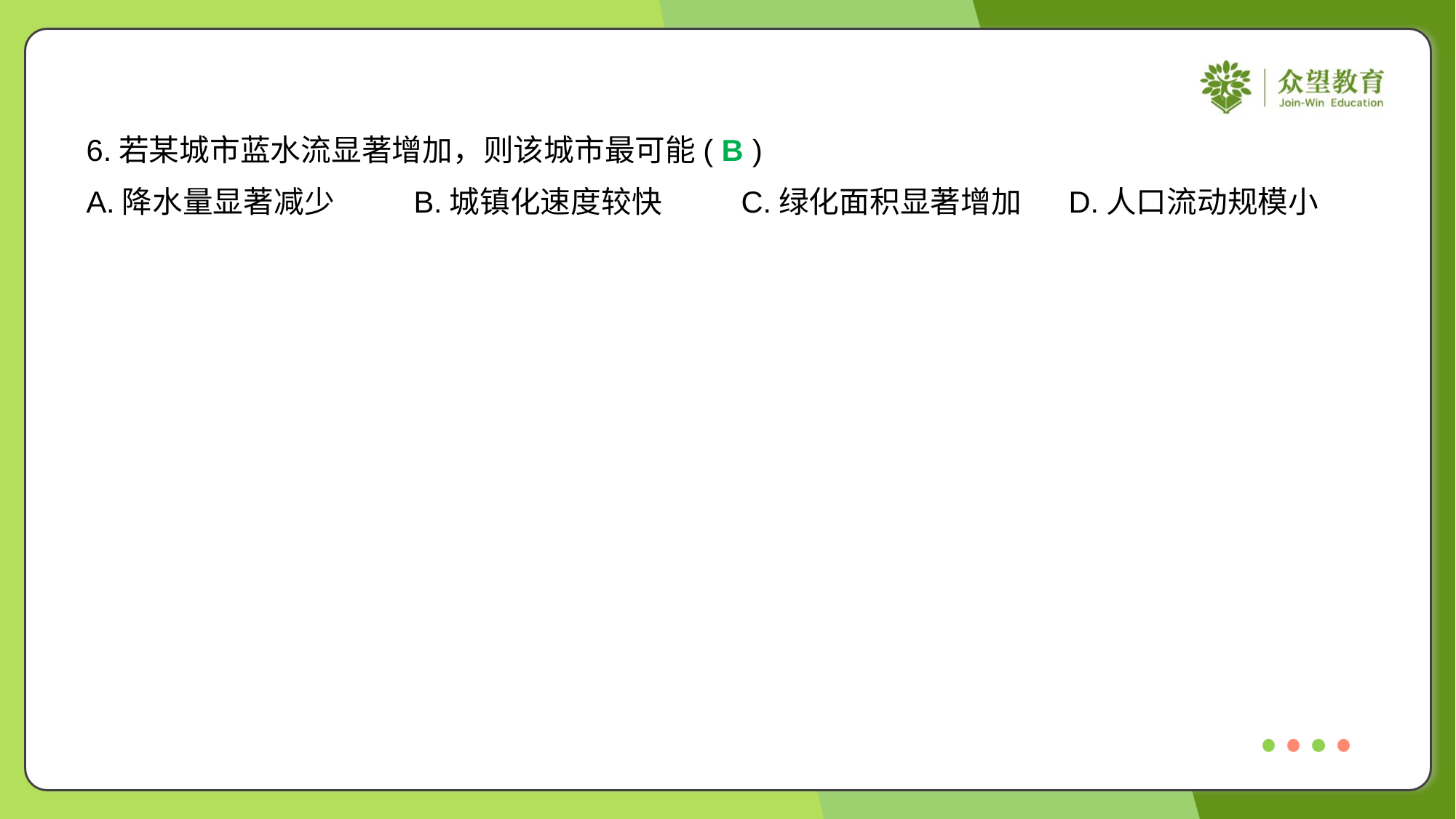

6.若某城市蓝水流显著增加，则该城市最可能(     )
B
A.降水量显著减少	B.城镇化速度较快	C.绿化面积显著增加	D.人口流动规模小